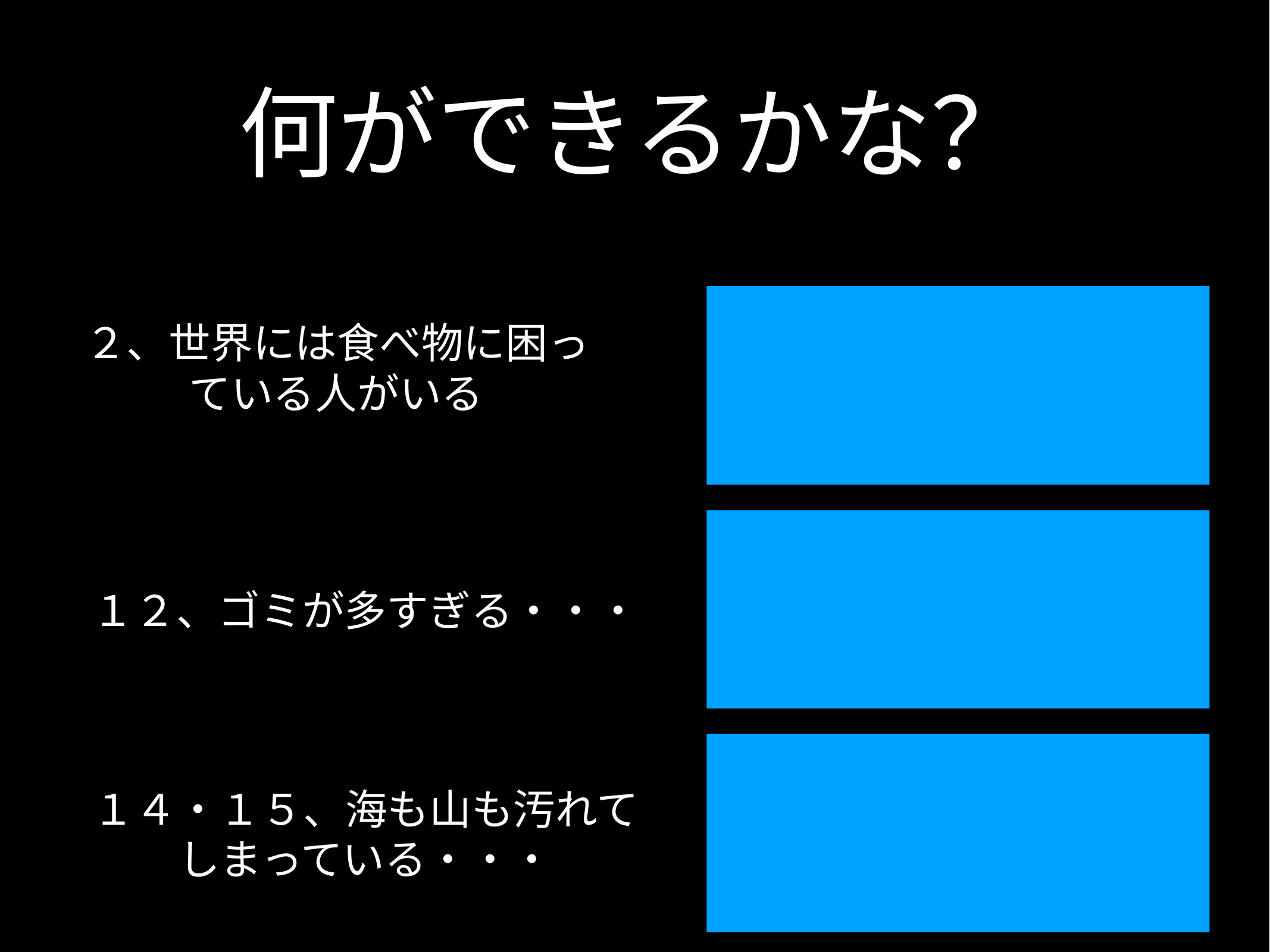

# 何ができるかな？

２、世界には食べ物に困っている人がいる

１２、ゴミが多すぎる・・・

１４・１５、海も山も汚れてしまっている・・・